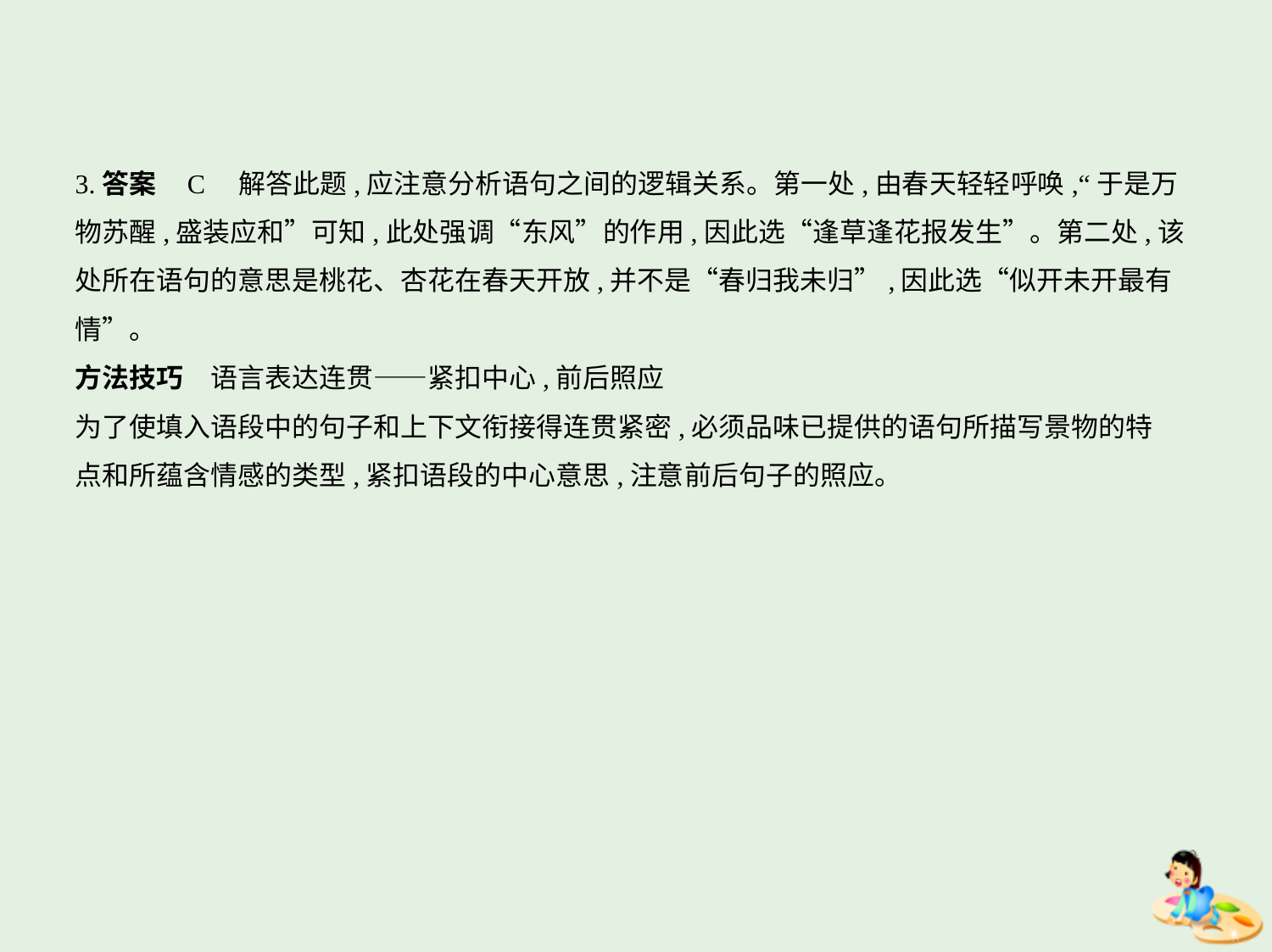

3.答案    C　解答此题,应注意分析语句之间的逻辑关系。第一处,由春天轻轻呼唤,“于是万
物苏醒,盛装应和”可知,此处强调“东风”的作用,因此选“逢草逢花报发生”。第二处,该
处所在语句的意思是桃花、杏花在春天开放,并不是“春归我未归”,因此选“似开未开最有
情”。
方法技巧　语言表达连贯——紧扣中心,前后照应
为了使填入语段中的句子和上下文衔接得连贯紧密,必须品味已提供的语句所描写景物的特
点和所蕴含情感的类型,紧扣语段的中心意思,注意前后句子的照应。